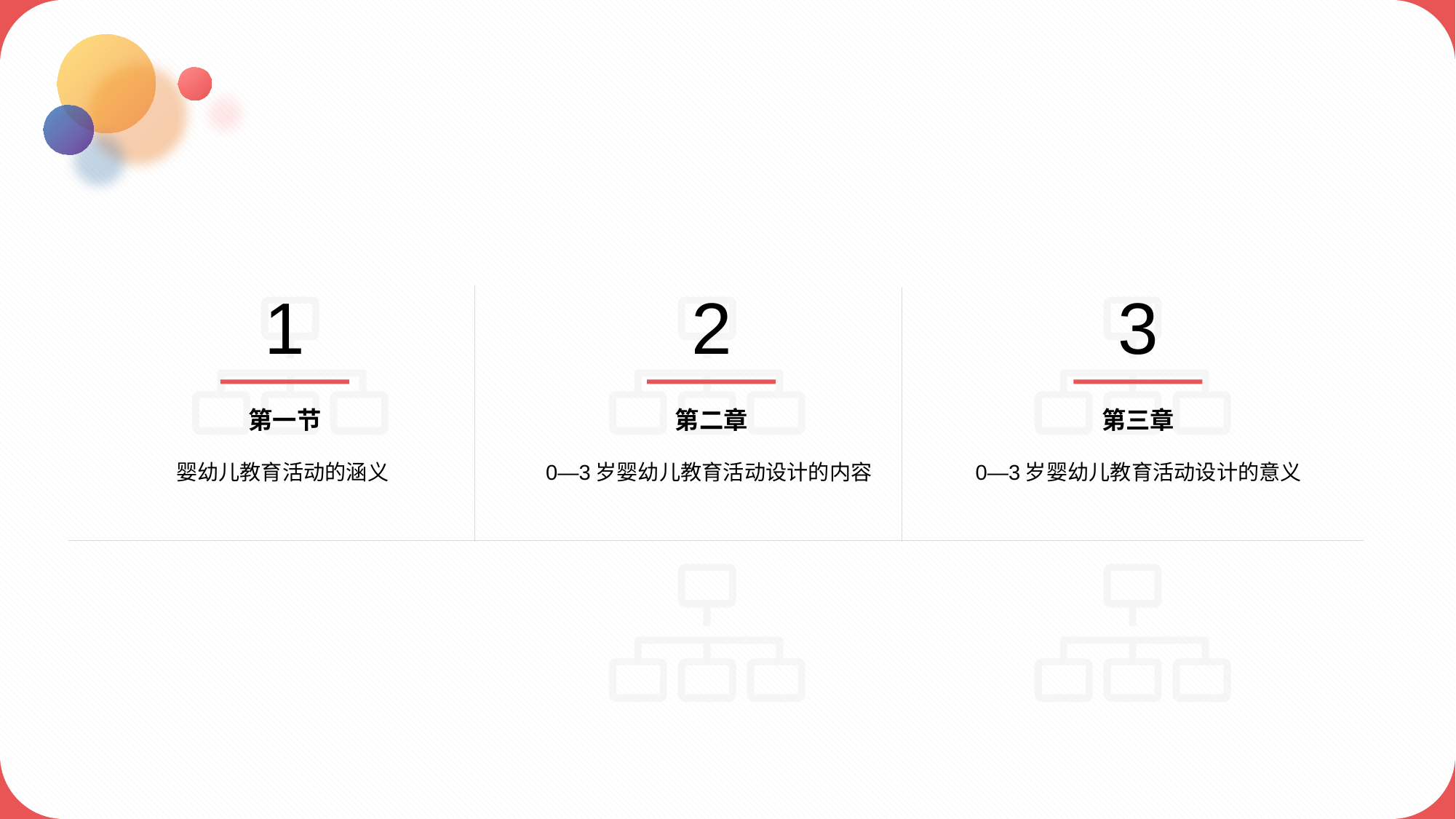

1
2
3

第一节
婴幼儿教育活动的涵义
第二章
0—3岁婴幼儿教育活动设计的内容
第三章
 0—3岁婴幼儿教育活动设计的意义